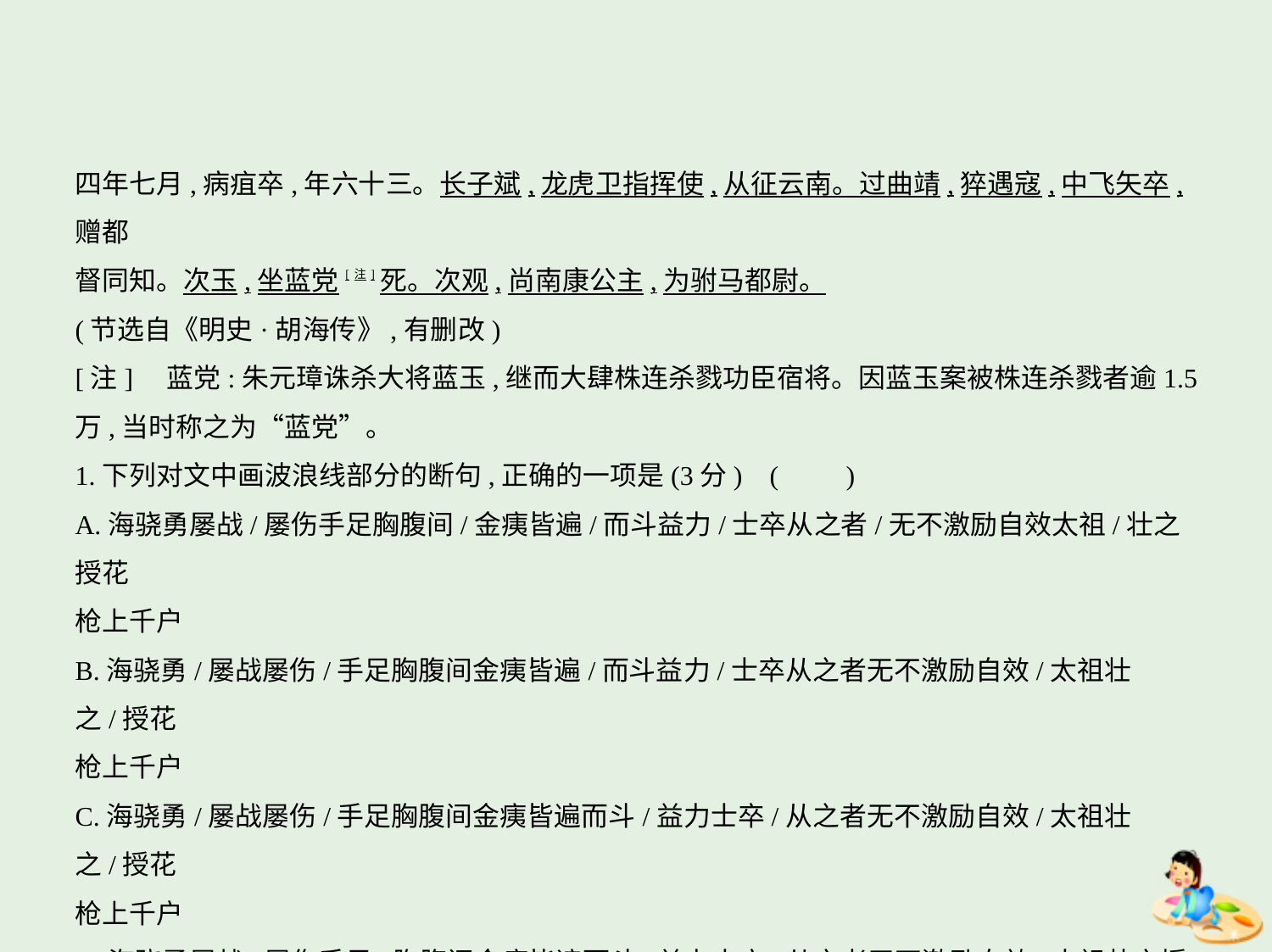

四年七月,病疽卒,年六十三。长子斌,龙虎卫指挥使,从征云南。过曲靖,猝遇寇,中飞矢卒,赠都
督同知。次玉,坐蓝党[注]死。次观,尚南康公主,为驸马都尉。
(节选自《明史·胡海传》,有删改)
[注]    蓝党:朱元璋诛杀大将蓝玉,继而大肆株连杀戮功臣宿将。因蓝玉案被株连杀戮者逾1.5
万,当时称之为“蓝党”。
1.下列对文中画波浪线部分的断句,正确的一项是(3分) (　　)
A.海骁勇屡战/屡伤手足胸腹间/金痍皆遍/而斗益力/士卒从之者/无不激励自效太祖/壮之授花
枪上千户
B.海骁勇/屡战屡伤/手足胸腹间金痍皆遍/而斗益力/士卒从之者无不激励自效/太祖壮之/授花
枪上千户
C.海骁勇/屡战屡伤/手足胸腹间金痍皆遍而斗/益力士卒/从之者无不激励自效/太祖壮之/授花
枪上千户
D.海骁勇屡战/屡伤手足/胸腹间金痍皆遍而斗/益力士卒/从之者无不激励自效/太祖壮之授花
枪/上千户